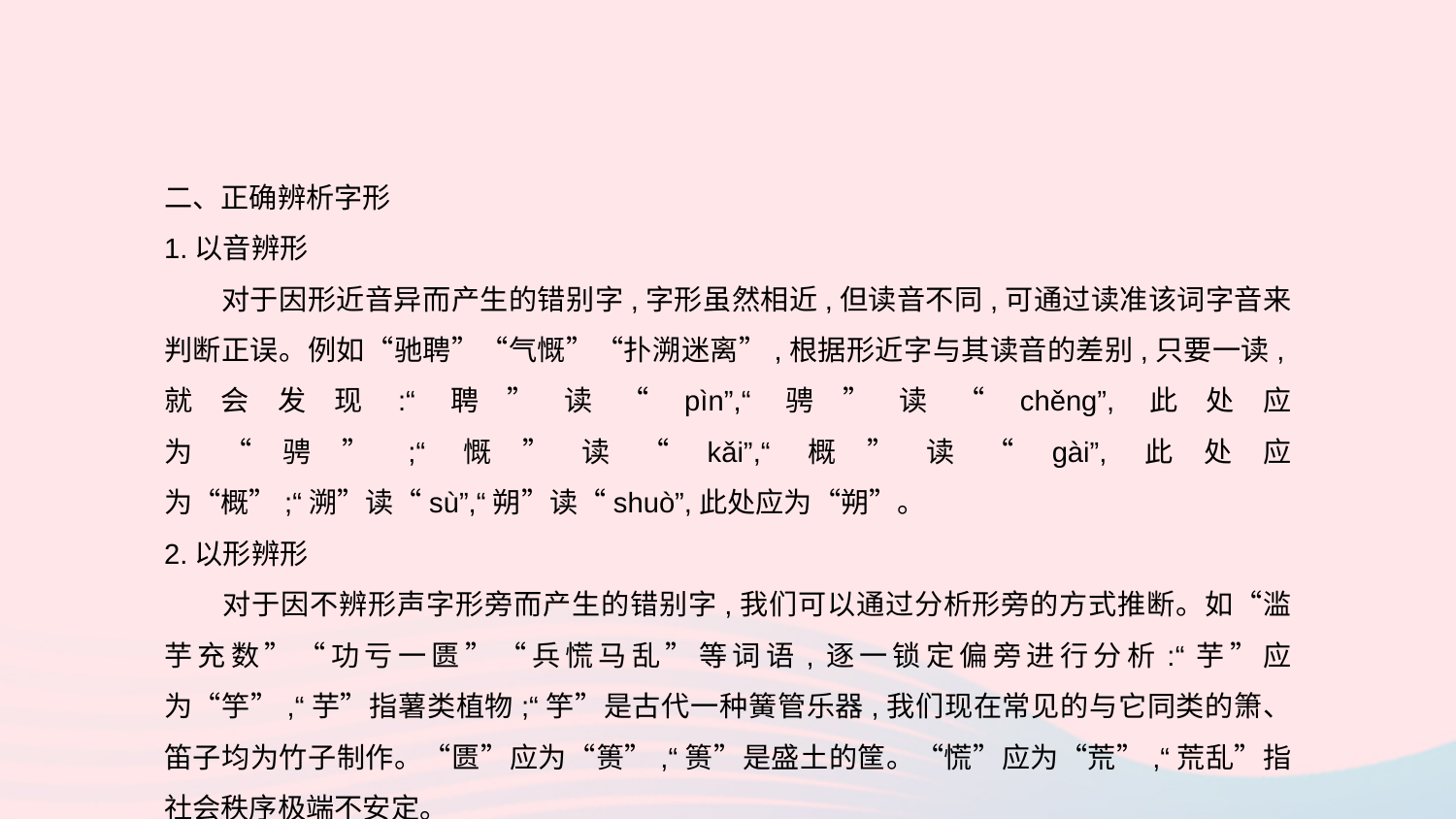

二、正确辨析字形
1.以音辨形
　　对于因形近音异而产生的错别字,字形虽然相近,但读音不同,可通过读准该词字音来判断正误。例如“驰聘”“气慨”“扑溯迷离”,根据形近字与其读音的差别,只要一读,就会发现:“聘”读“pìn”,“骋”读“chěnɡ”,此处应为“骋”;“慨”读“kǎi”,“概”读“ɡài”,此处应为“概”;“溯”读“sù”,“朔”读“shuò”,此处应为“朔”。
2.以形辨形
　　对于因不辨形声字形旁而产生的错别字,我们可以通过分析形旁的方式推断。如“滥芋充数”“功亏一匮”“兵慌马乱”等词语,逐一锁定偏旁进行分析:“芋”应为“竽”,“芋”指薯类植物;“竽”是古代一种簧管乐器,我们现在常见的与它同类的箫、笛子均为竹子制作。“匮”应为“篑”,“篑”是盛土的筐。“慌”应为“荒”,“荒乱”指社会秩序极端不安定。